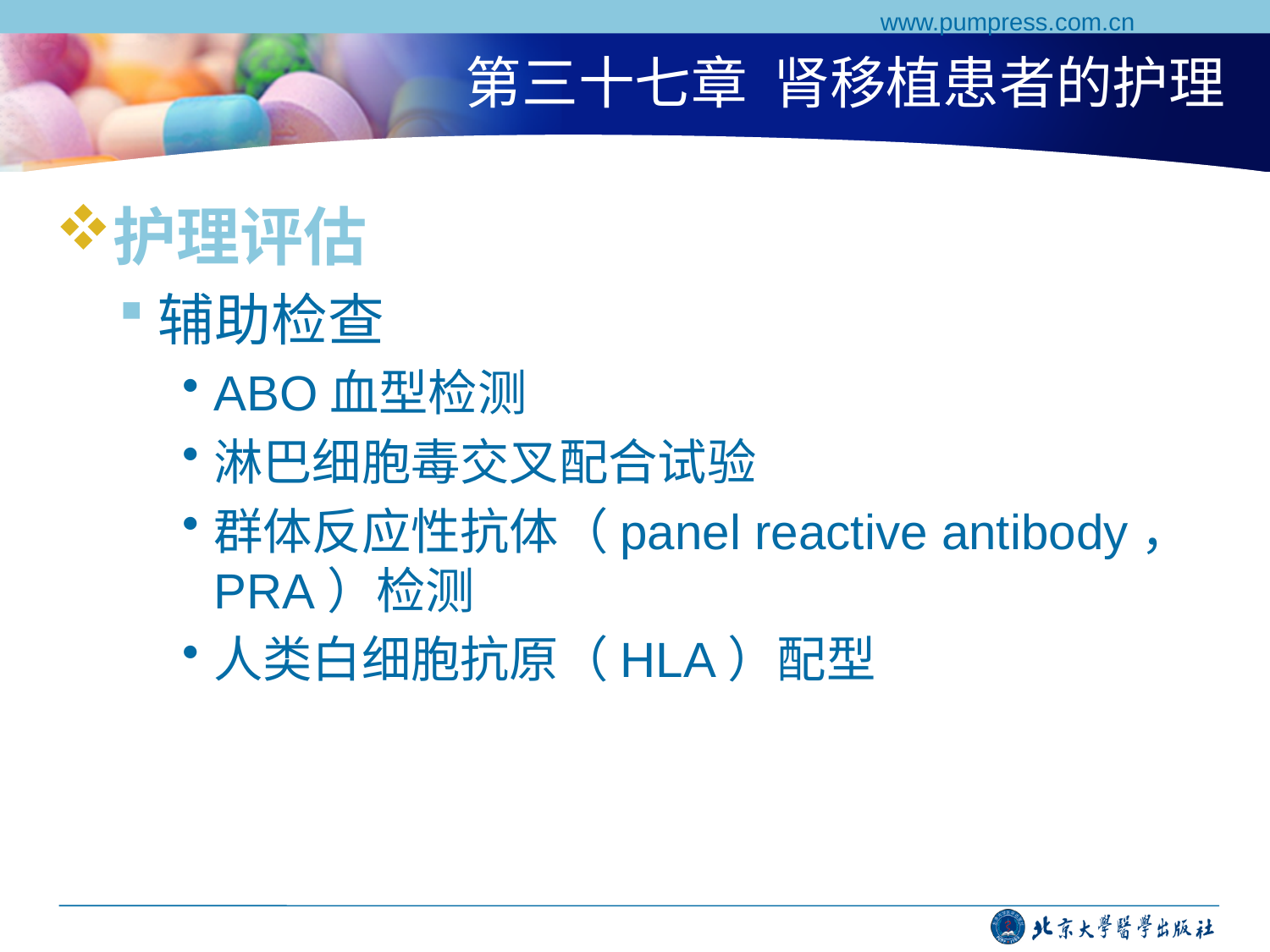

www.pumpress.com.cn
# 第三十七章  肾移植患者的护理
护理评估
辅助检查
ABO血型检测
淋巴细胞毒交叉配合试验
群体反应性抗体（panel reactive antibody，PRA）检测
人类白细胞抗原（HLA）配型